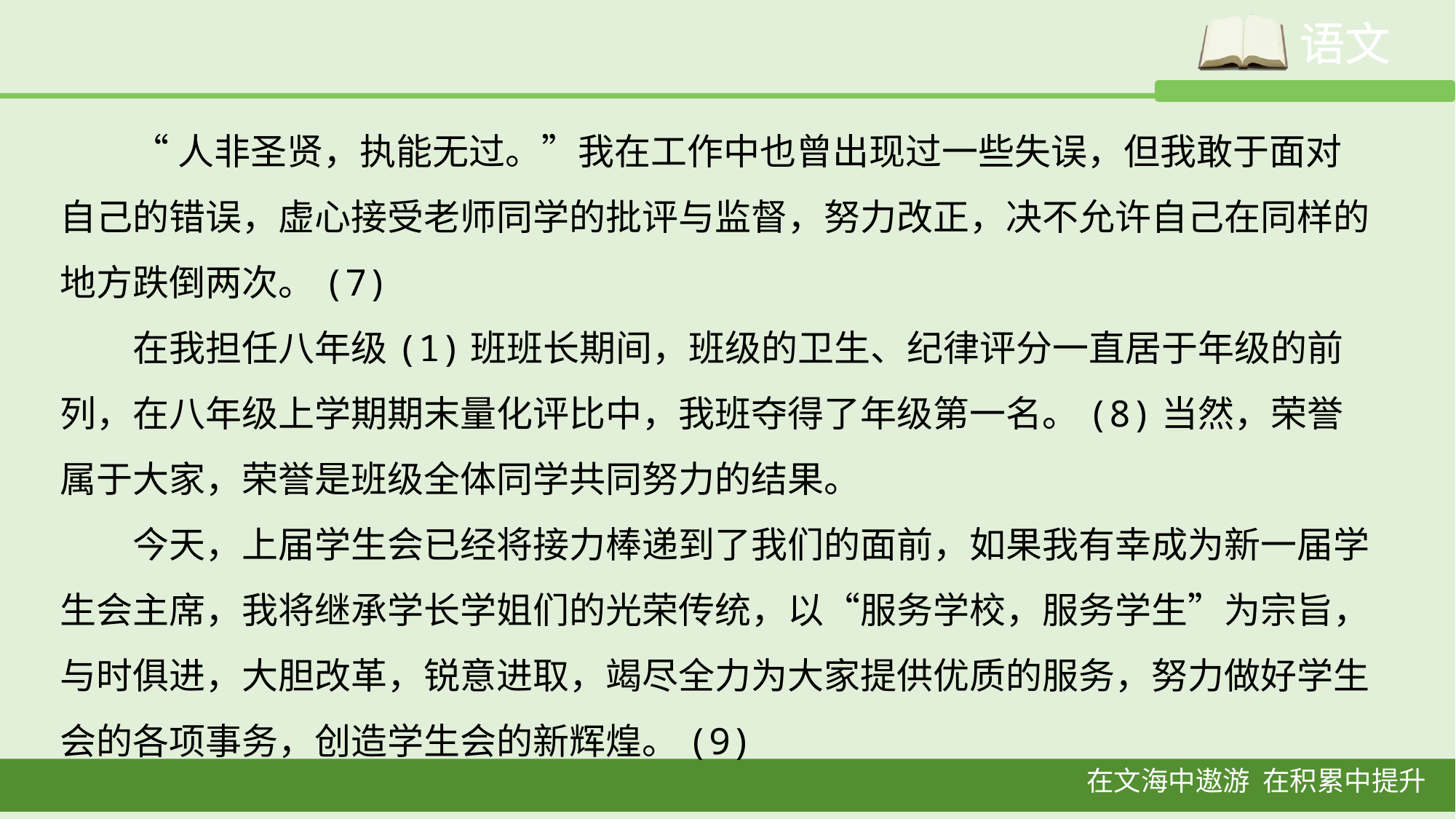

“人非圣贤，执能无过。”我在工作中也曾出现过一些失误，但我敢于面对自己的错误，虚心接受老师同学的批评与监督，努力改正，决不允许自己在同样的地方跌倒两次。(7)
在我担任八年级(1)班班长期间，班级的卫生、纪律评分一直居于年级的前列，在八年级上学期期末量化评比中，我班夺得了年级第一名。(8)当然，荣誉属于大家，荣誉是班级全体同学共同努力的结果。
今天，上届学生会已经将接力棒递到了我们的面前，如果我有幸成为新一届学生会主席，我将继承学长学姐们的光荣传统，以“服务学校，服务学生”为宗旨，与时俱进，大胆改革，锐意进取，竭尽全力为大家提供优质的服务，努力做好学生会的各项事务，创造学生会的新辉煌。(9)